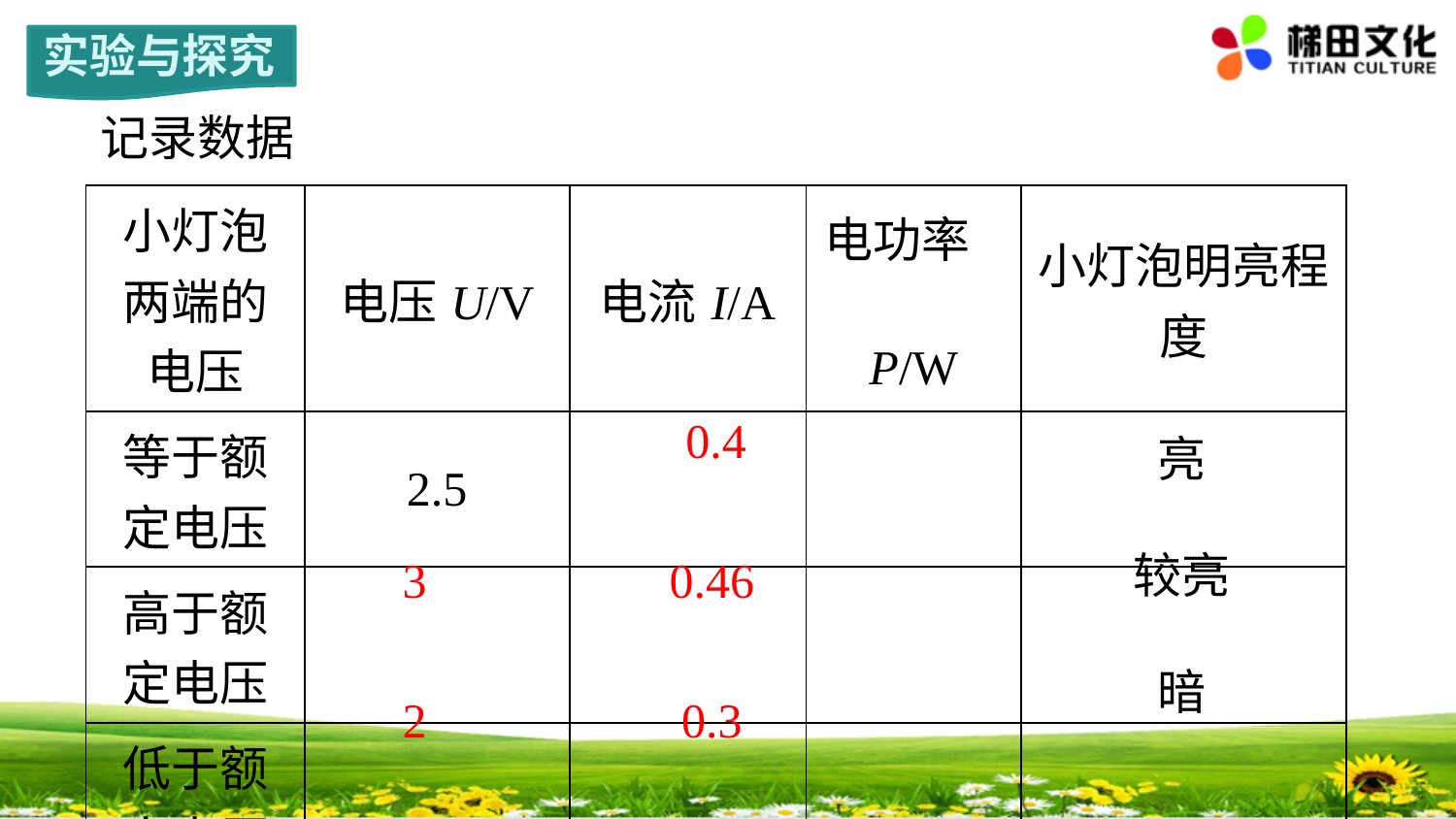

实验与探究

记录数据
| 小灯泡两端的电压 | 电压U/V | 电流I/A | 电功率 P/W | 小灯泡明亮程度 |
| --- | --- | --- | --- | --- |
| 等于额定电压 | 2.5 |  |  |  |
| 高于额定电压 |  |  |  |  |
| 低于额定电压 |  |  |  |  |
                          0.4

      3                    0.46

      2                     0.3
亮

较亮

暗